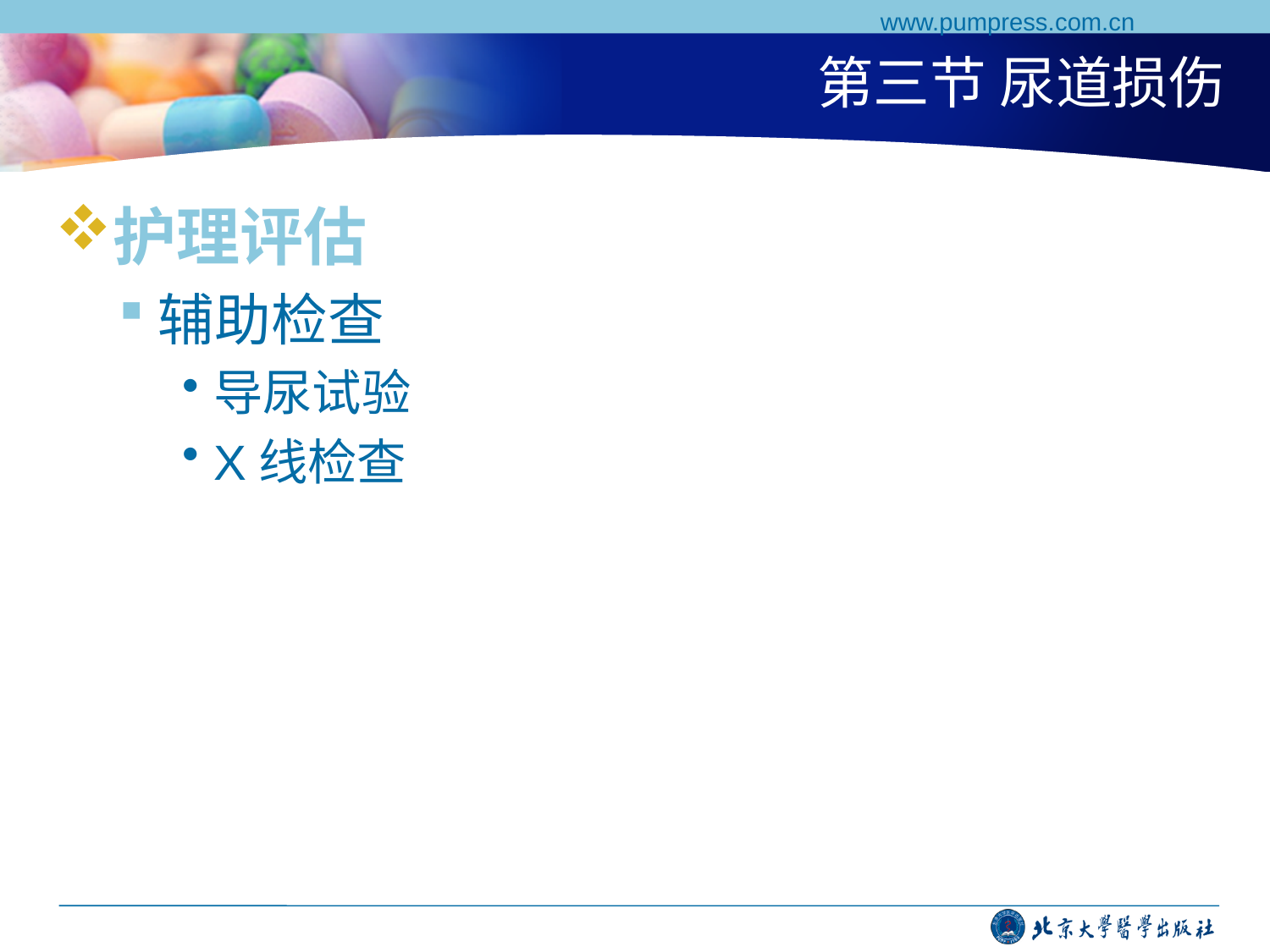

www.pumpress.com.cn
# 第三节 尿道损伤
护理评估
辅助检查
导尿试验
X线检查